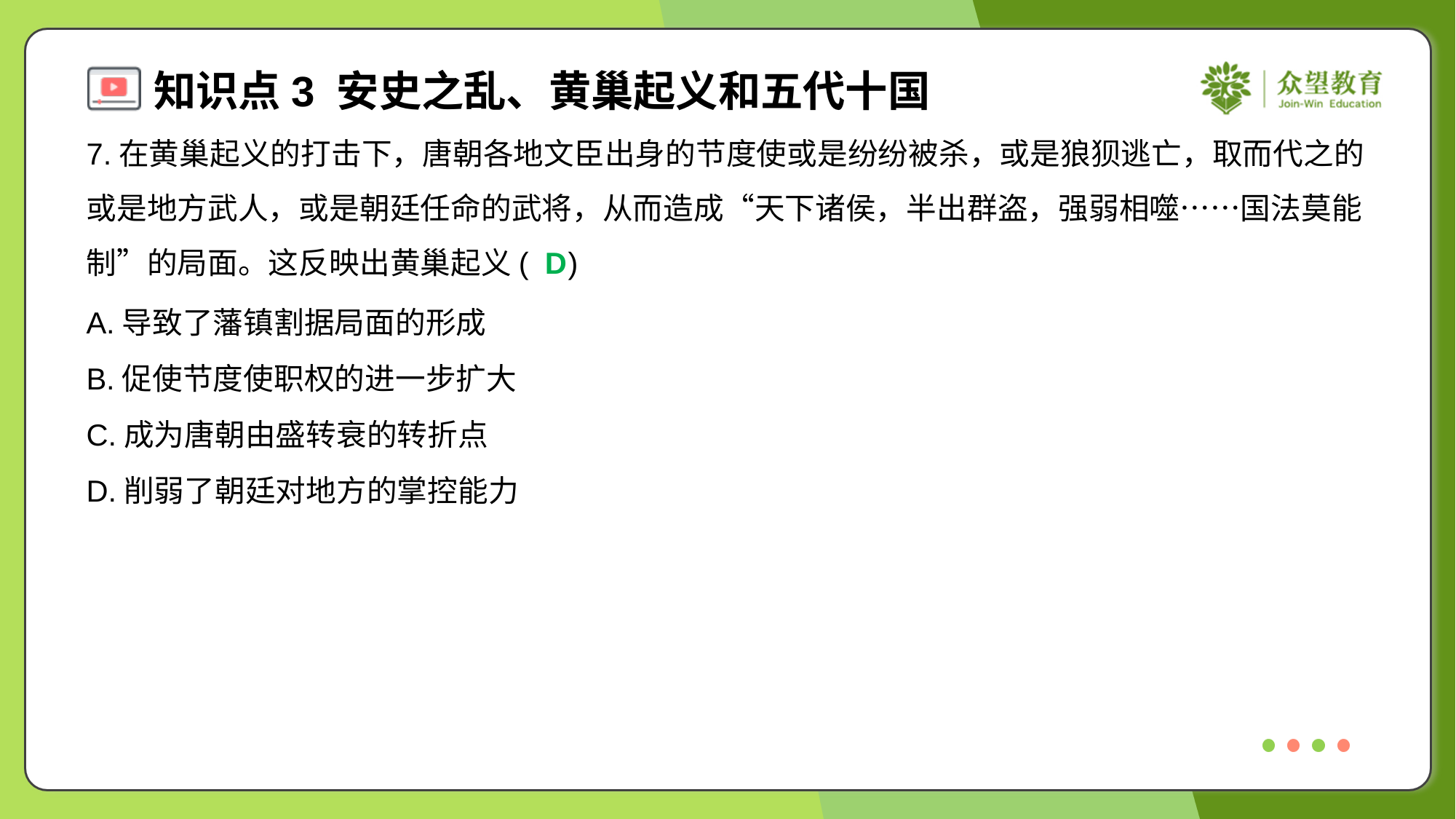

7.在黄巢起义的打击下，唐朝各地文臣出身的节度使或是纷纷被杀，或是狼狈逃亡，取而代之的
或是地方武人，或是朝廷任命的武将，从而造成“天下诸侯，半出群盗，强弱相噬……国法莫能
制”的局面。这反映出黄巢起义(     )
D
A.导致了藩镇割据局面的形成
B.促使节度使职权的进一步扩大
C.成为唐朝由盛转衰的转折点
D.削弱了朝廷对地方的掌控能力